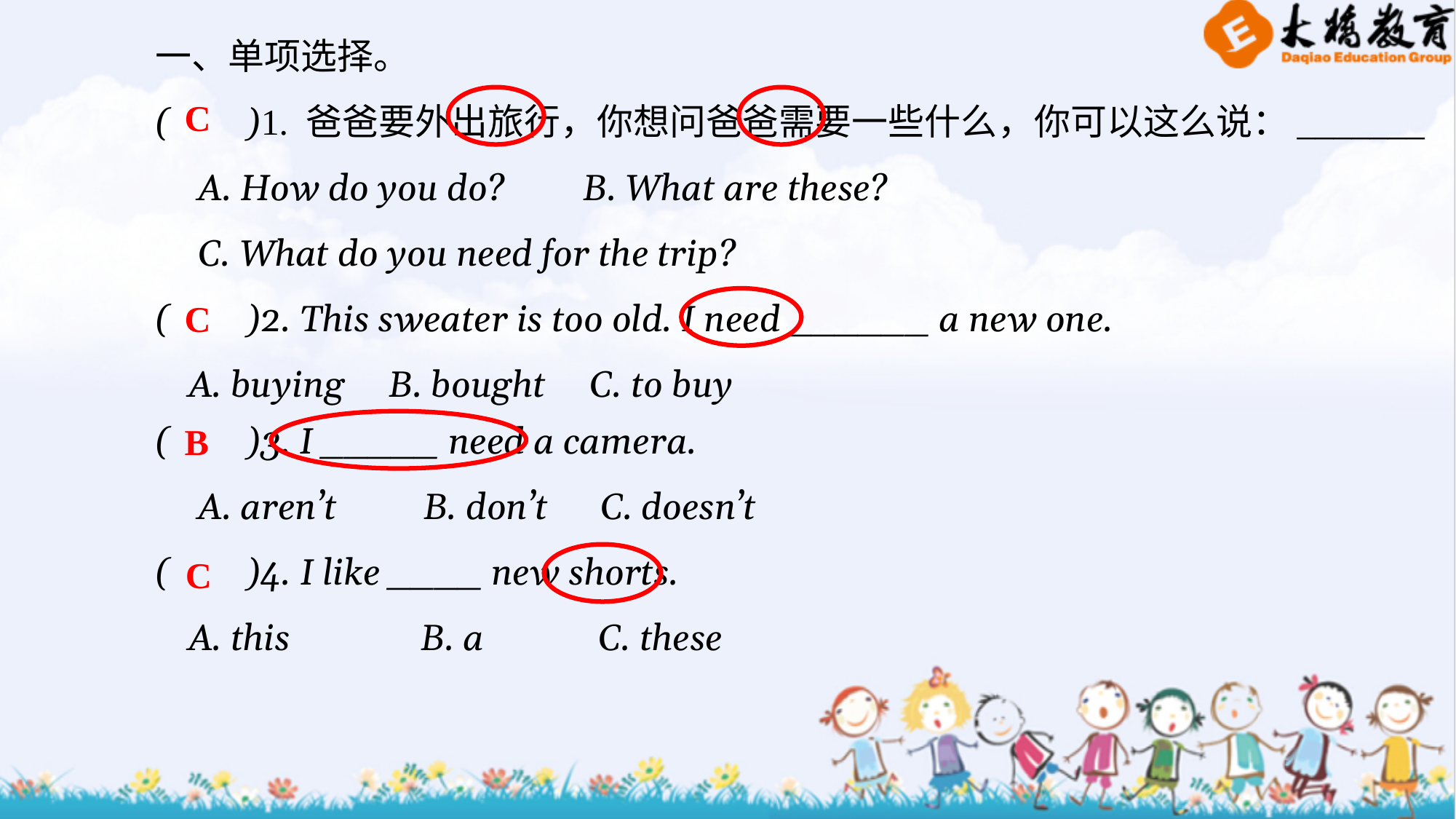

一、单项选择。
(　   )1. 爸爸要外出旅行，你想问爸爸需要一些什么，你可以这么说：_______
A. How do you do?         B. What are these?
C. What do you need for the trip?
(　   )2. This sweater is too old. I need ______ a new one.
A. buying     B. bought     C. to buy

C

C
(　   )3. I _____ need a camera.
A. aren’t          B. don’t      C. doesn’t
(　   )4. I like ____ new shorts.
A. this               B. a             C. these

B

C